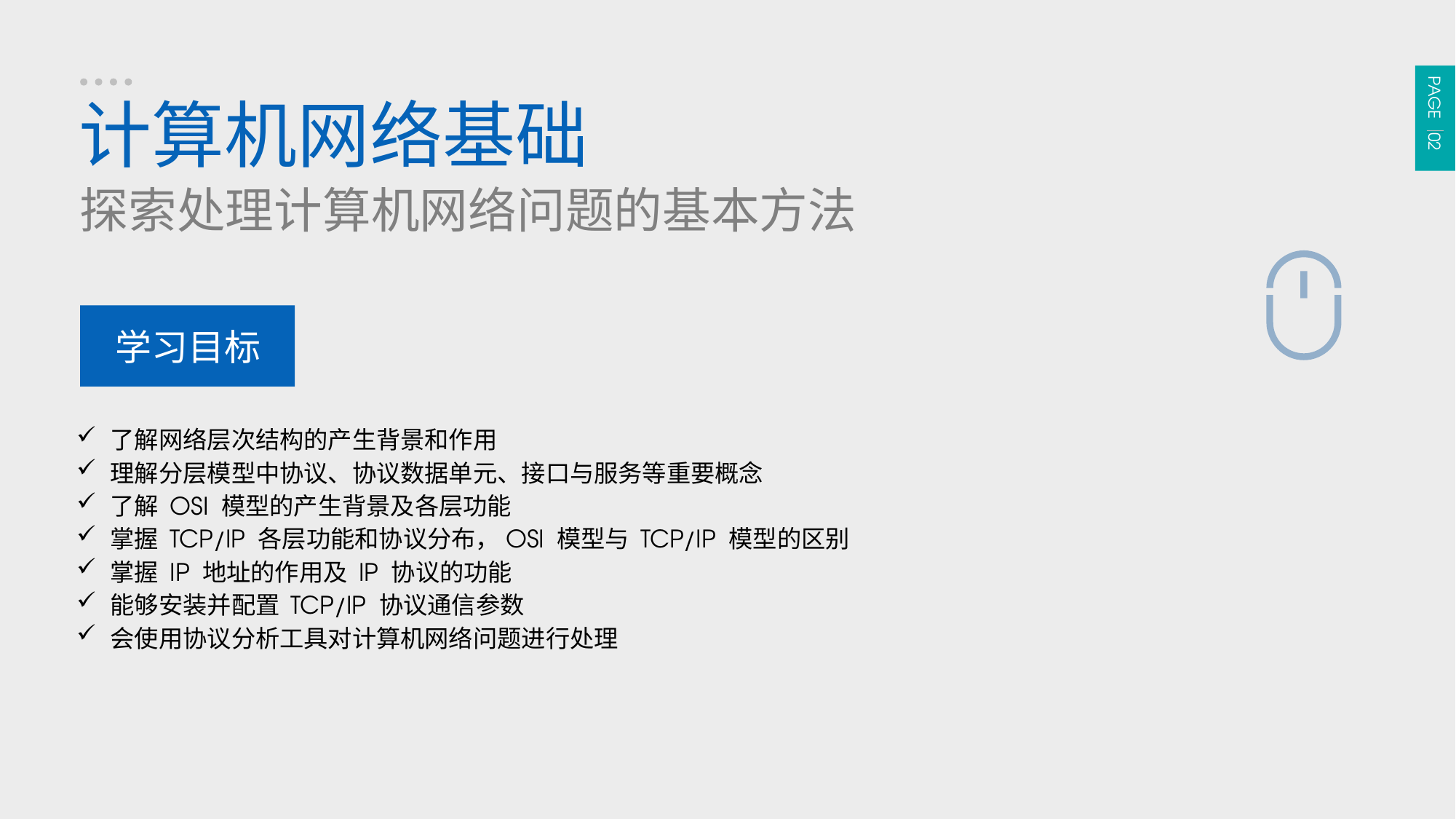

PAGE   02
计算机网络基础
探索处理计算机网络问题的基本方法

学习目标
了解网络层次结构的产生背景和作用
理解分层模型中协议、协议数据单元、接口与服务等重要概念
了解 OSI 模型的产生背景及各层功能
掌握 TCP/IP 各层功能和协议分布，OSI 模型与 TCP/IP 模型的区别
掌握 IP 地址的作用及 IP 协议的功能
能够安装并配置 TCP/IP 协议通信参数
会使用协议分析工具对计算机网络问题进行处理